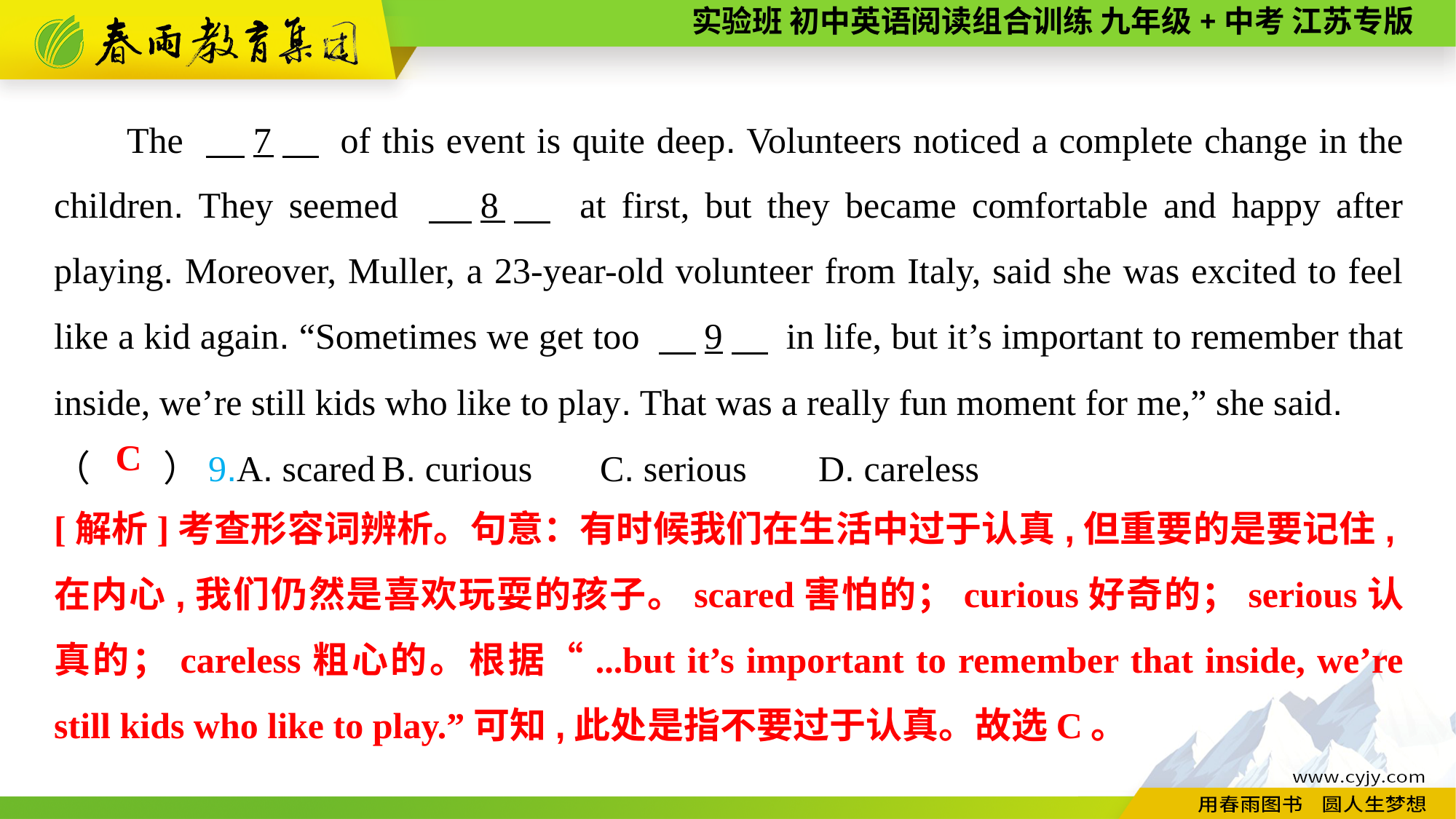

The 　7　 of this event is quite deep. Volunteers noticed a complete change in the children. They seemed 　8　 at first, but they became comfortable and happy after playing. Moreover, Muller, a 23-year-old volunteer from Italy, said she was excited to feel like a kid again. “Sometimes we get too 　9　 in life, but it’s important to remember that inside, we’re still kids who like to play. That was a really fun moment for me,” she said.
（　　）9.A. scared	B. curious	C. serious	D. careless
C
[解析]考查形容词辨析。句意：有时候我们在生活中过于认真,但重要的是要记住,在内心,我们仍然是喜欢玩耍的孩子。scared害怕的；curious好奇的；serious认真的；careless粗心的。根据“...but it’s important to remember that inside, we’re still kids who like to play.”可知,此处是指不要过于认真。故选C。